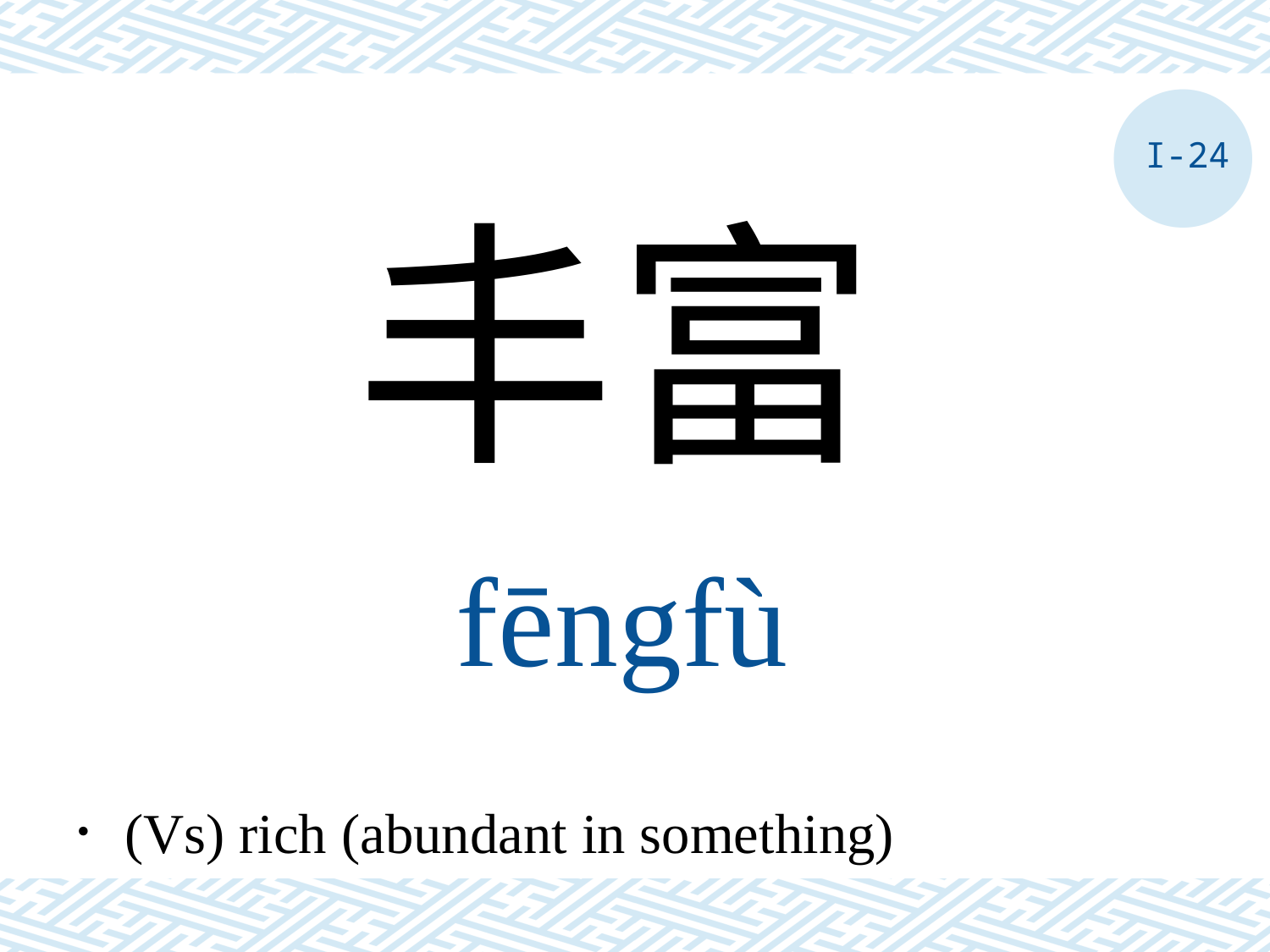

I-24

丰富
fēngfù
．(Vs) rich (abundant in something)